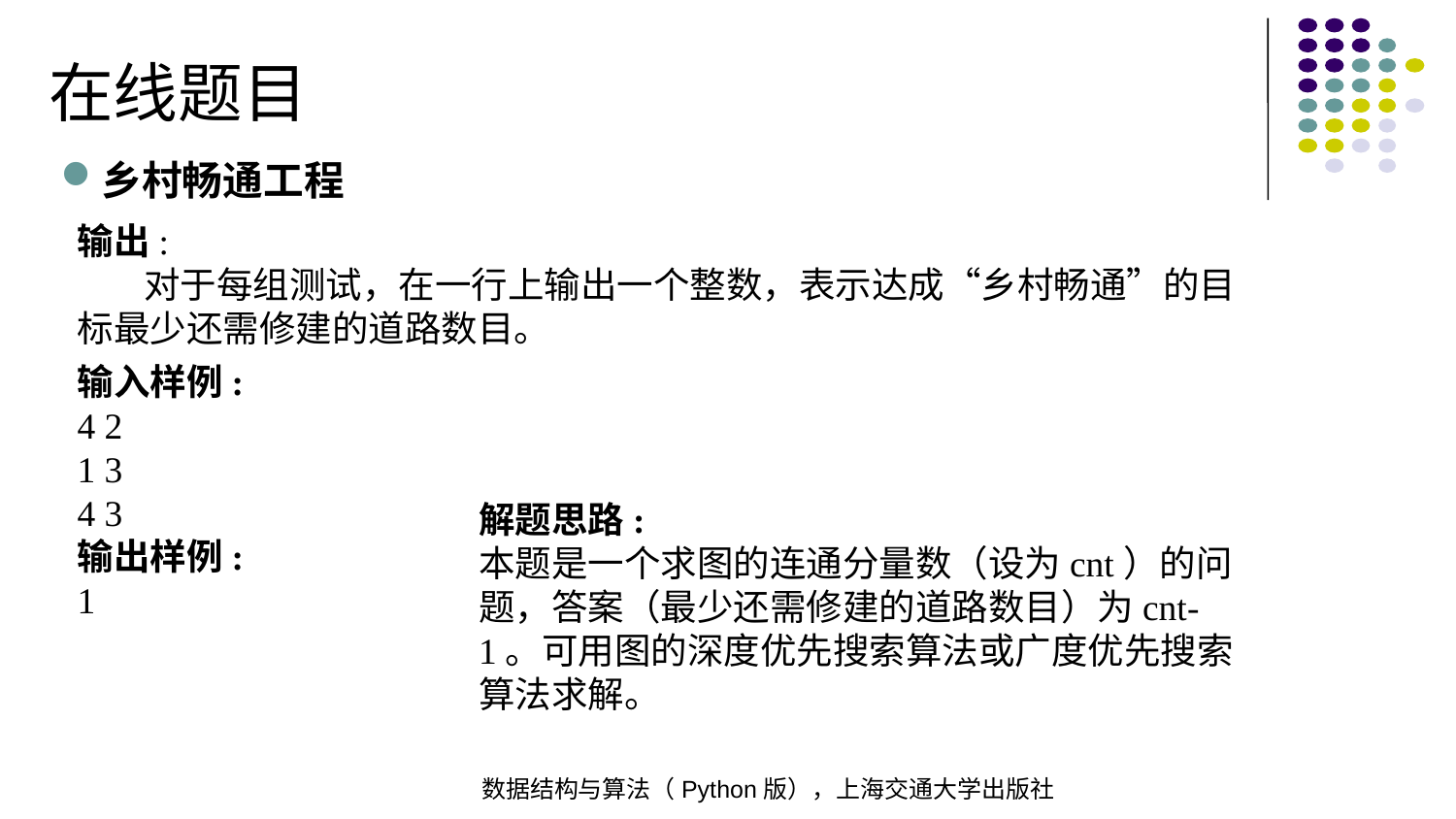

在线题目
乡村畅通工程
输出:
       对于每组测试，在一行上输出一个整数，表示达成“乡村畅通”的目标最少还需修建的道路数目。
输入样例:
4 2
1 3
4 3
输出样例:
1
解题思路:
本题是一个求图的连通分量数（设为cnt）的问题，答案（最少还需修建的道路数目）为cnt-1。可用图的深度优先搜索算法或广度优先搜索算法求解。